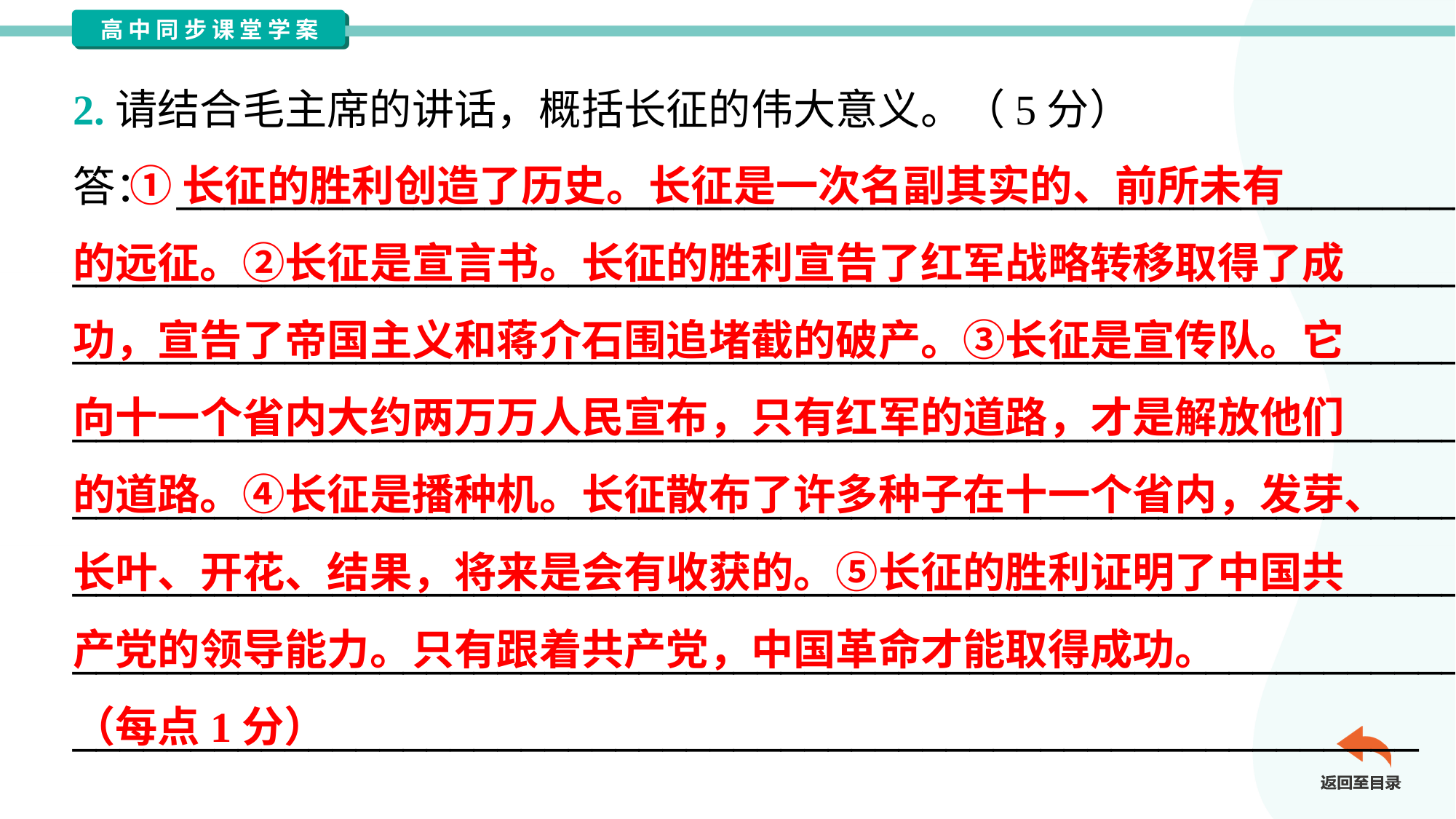

2.请结合毛主席的讲话，概括长征的伟大意义。（5分）
答： ________________________________________________________
_____________________________________________________________
_____________________________________________________________
_____________________________________________________________
_____________________________________________________________
_____________________________________________________________
_____________________________________________________________
_________________________________________________________
      ①长征的胜利创造了历史。长征是一次名副其实的、前所未有
的远征。②长征是宣言书。长征的胜利宣告了红军战略转移取得了成
功，宣告了帝国主义和蒋介石围追堵截的破产。③长征是宣传队。它
向十一个省内大约两万万人民宣布，只有红军的道路，才是解放他们
的道路。④长征是播种机。长征散布了许多种子在十一个省内，发芽、
长叶、开花、结果，将来是会有收获的。⑤长征的胜利证明了中国共
产党的领导能力。只有跟着共产党，中国革命才能取得成功。
（每点1分）